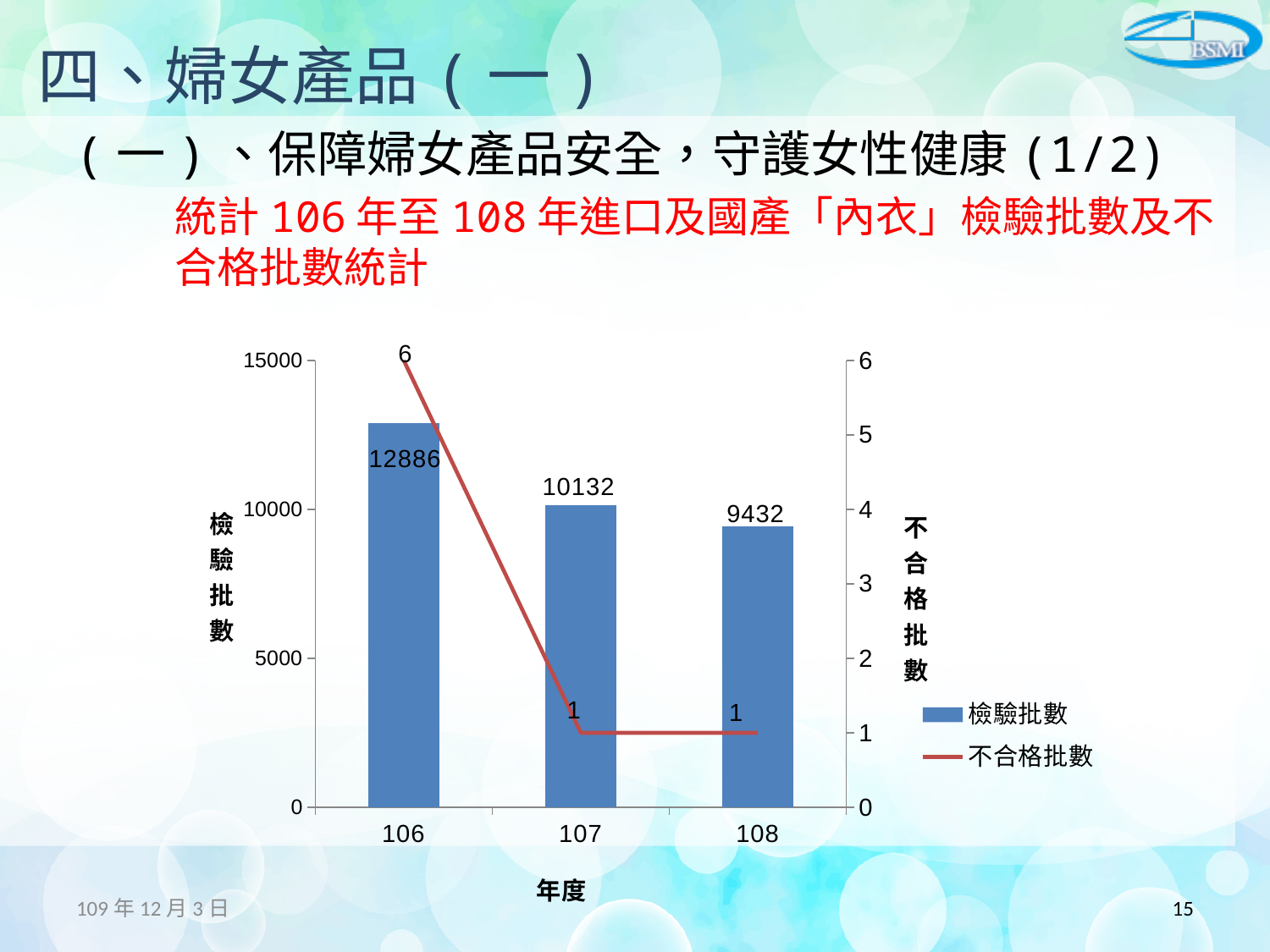

# 四、婦女產品(一)
(一)、保障婦女產品安全，守護女性健康(1/2)
統計106年至108年進口及國產「內衣」檢驗批數及不合格批數統計

### Chart

| Category | 檢驗批數 | 不合格批數 |
|---|---|---|
| 106 | 12886.0 | 6.0 |
| 107 | 10132.0 | 1.0 |
| 108 | 9432.0 | 1.0 |
109年12月3日
15